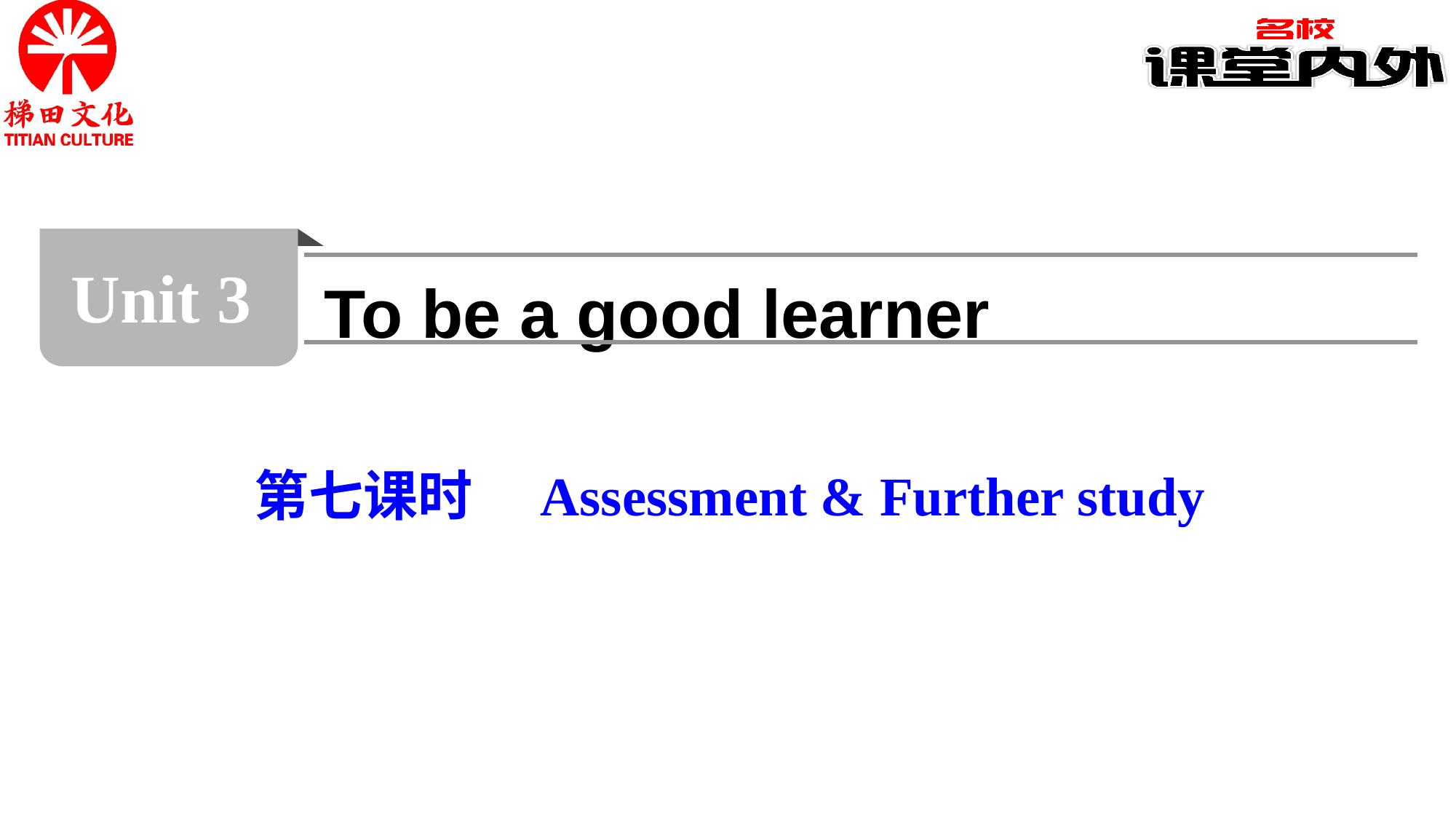

Unit 3
To be a good learner
第七课时　Assessment & Further study